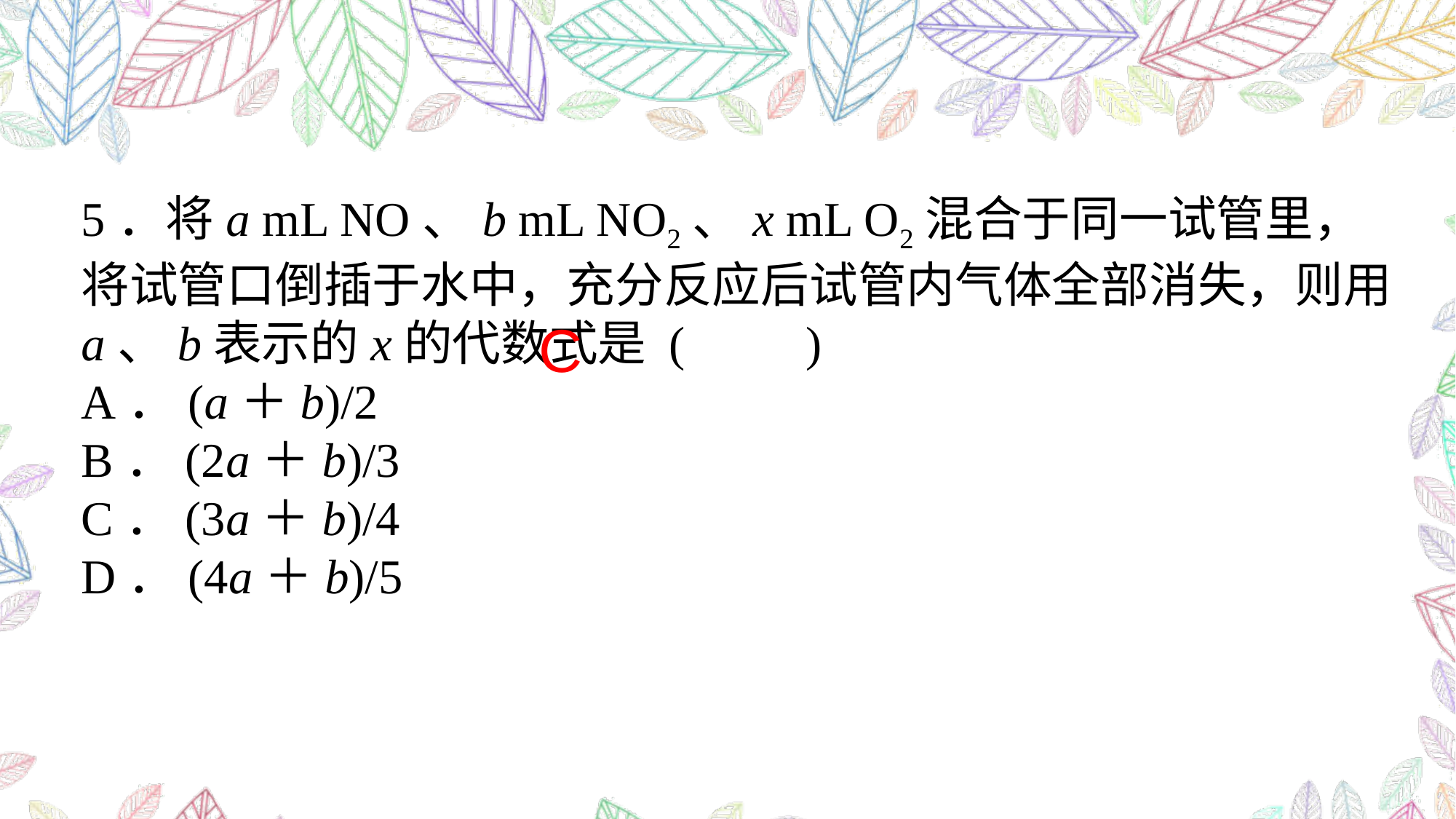

5．将a mL NO、b mL NO2、x mL O2混合于同一试管里，将试管口倒插于水中，充分反应后试管内气体全部消失，则用a、b表示的x的代数式是 (　　)
A．(a＋b)/2
B．(2a＋b)/3
C．(3a＋b)/4
D．(4a＋b)/5
C